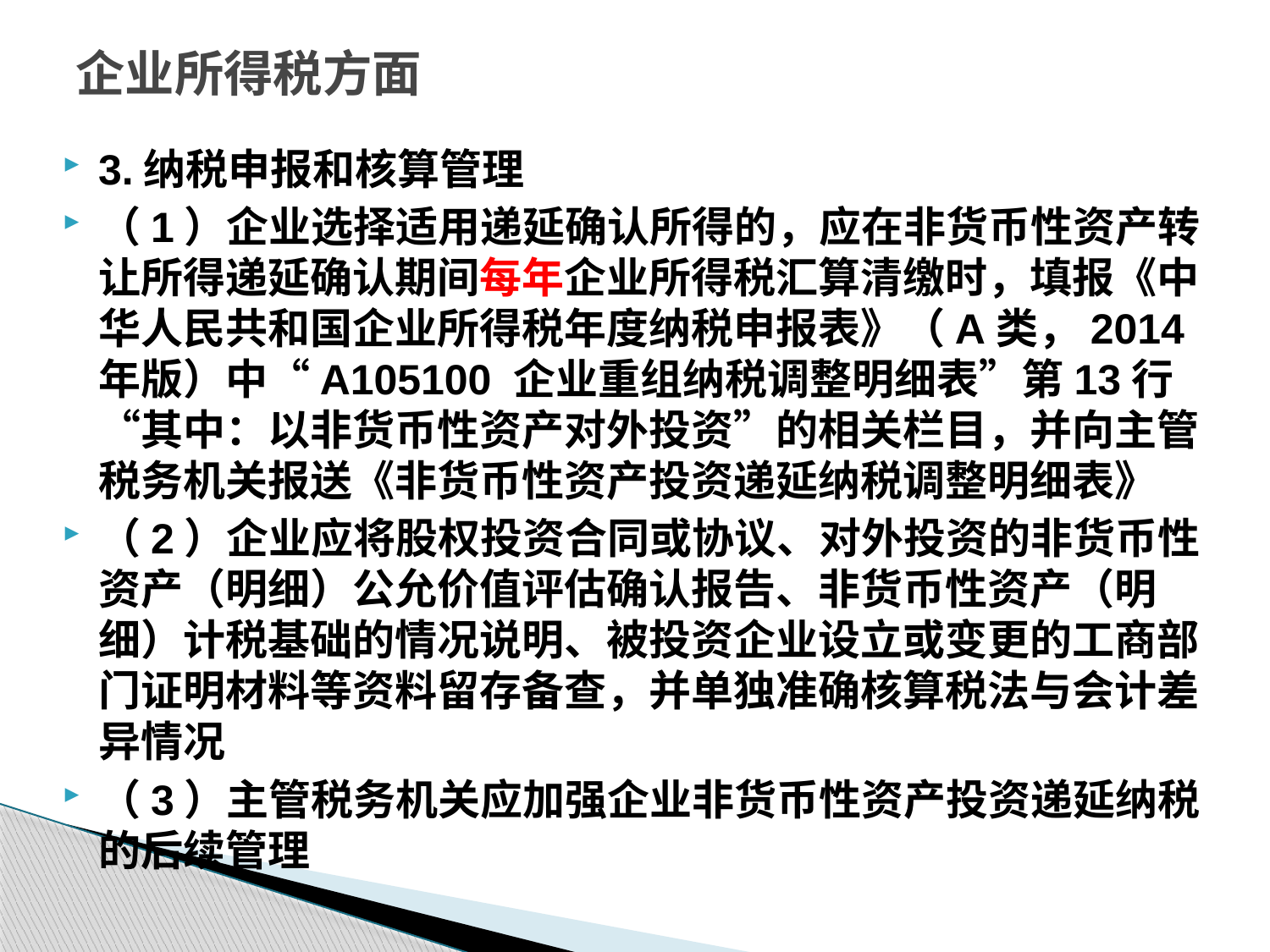

# 企业所得税方面
3.纳税申报和核算管理
（1）企业选择适用递延确认所得的，应在非货币性资产转让所得递延确认期间每年企业所得税汇算清缴时，填报《中华人民共和国企业所得税年度纳税申报表》（A类，2014年版）中“A105100 企业重组纳税调整明细表”第13行“其中：以非货币性资产对外投资”的相关栏目，并向主管税务机关报送《非货币性资产投资递延纳税调整明细表》
（2）企业应将股权投资合同或协议、对外投资的非货币性资产（明细）公允价值评估确认报告、非货币性资产（明细）计税基础的情况说明、被投资企业设立或变更的工商部门证明材料等资料留存备查，并单独准确核算税法与会计差异情况
（3）主管税务机关应加强企业非货币性资产投资递延纳税的后续管理